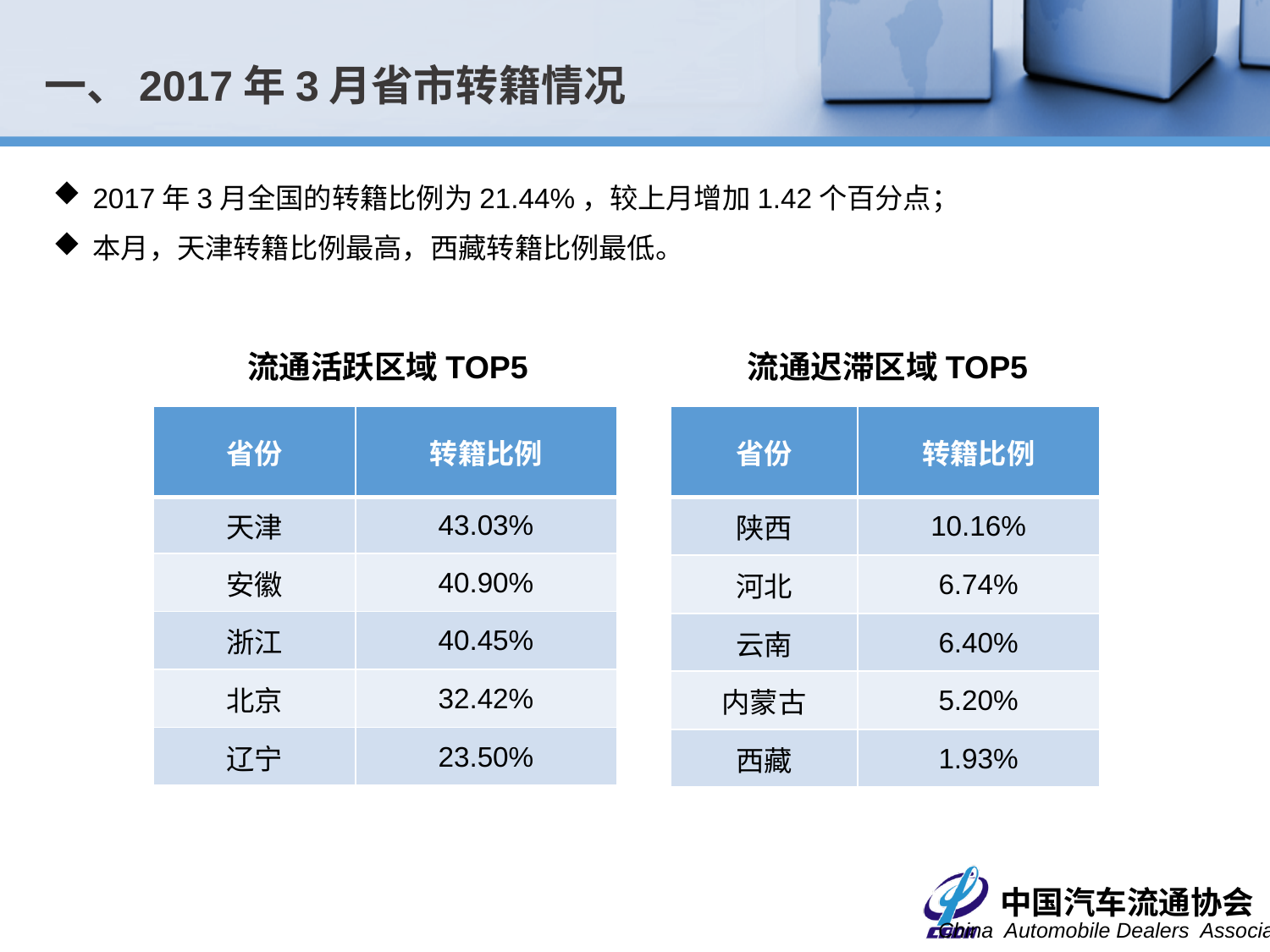

一、2017年3月省市转籍情况
2017年3月全国的转籍比例为21.44%，较上月增加1.42个百分点；
本月，天津转籍比例最高，西藏转籍比例最低。
流通活跃区域TOP5
流通迟滞区域TOP5
| 省份 | 转籍比例 |
| --- | --- |
| 天津 | 43.03% |
| 安徽 | 40.90% |
| 浙江 | 40.45% |
| 北京 | 32.42% |
| 辽宁 | 23.50% |
| 省份 | 转籍比例 |
| --- | --- |
| 陕西 | 10.16% |
| 河北 | 6.74% |
| 云南 | 6.40% |
| 内蒙古 | 5.20% |
| 西藏 | 1.93% |